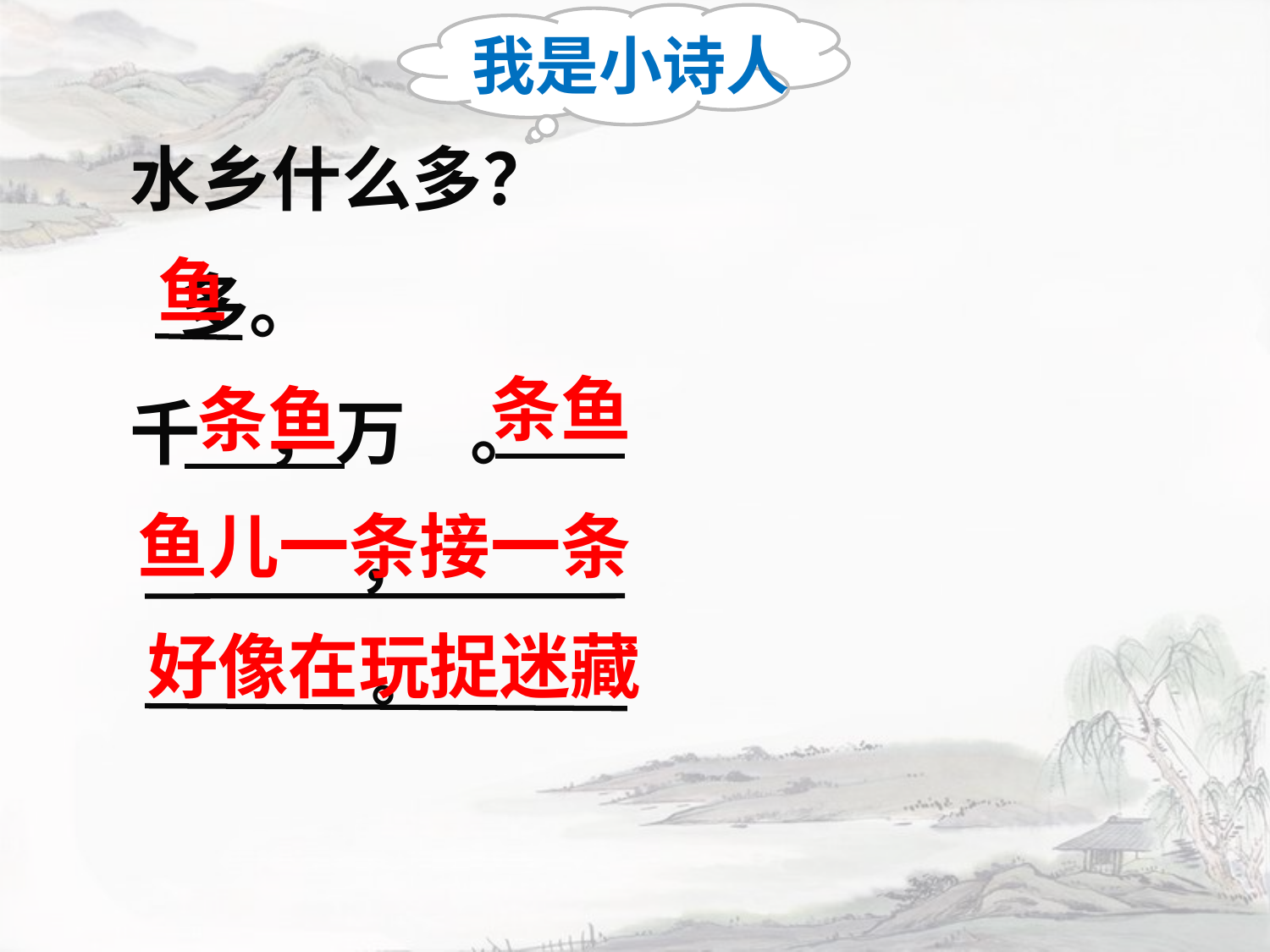

我是小诗人
 水乡什么多？
    多。
 千    ，万    。
               ，
                  。

鱼
条鱼
条鱼
鱼儿一条接一条
好像在玩捉迷藏